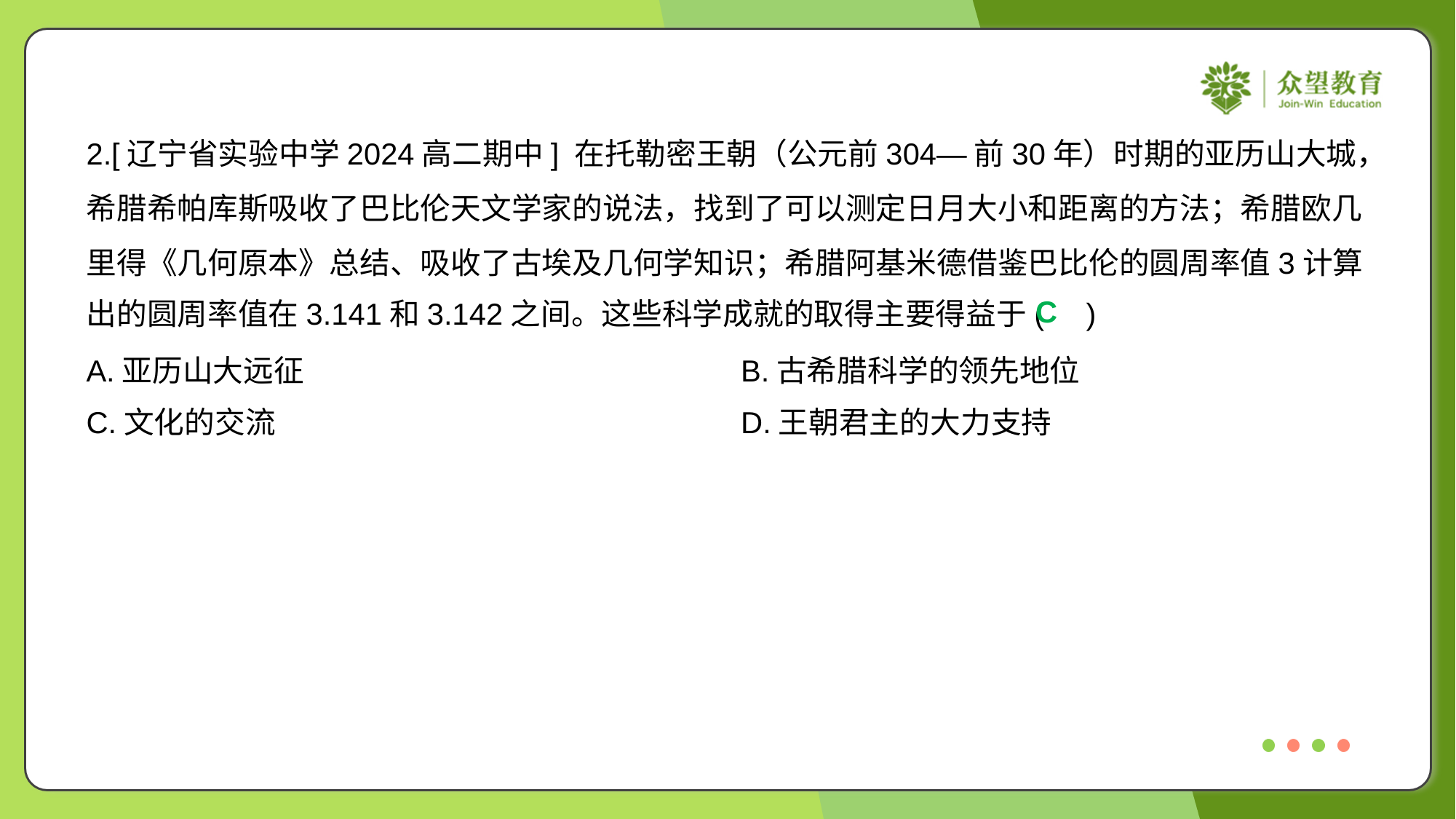

2.[辽宁省实验中学2024高二期中] 在托勒密王朝（公元前304—前30年）时期的亚历山大城，
希腊希帕库斯吸收了巴比伦天文学家的说法，找到了可以测定日月大小和距离的方法；希腊欧几
里得《几何原本》总结、吸收了古埃及几何学知识；希腊阿基米德借鉴巴比伦的圆周率值3计算
出的圆周率值在3.141和3.142之间。这些科学成就的取得主要得益于(     )
C
A.亚历山大远征	B.古希腊科学的领先地位
C.文化的交流	D.王朝君主的大力支持